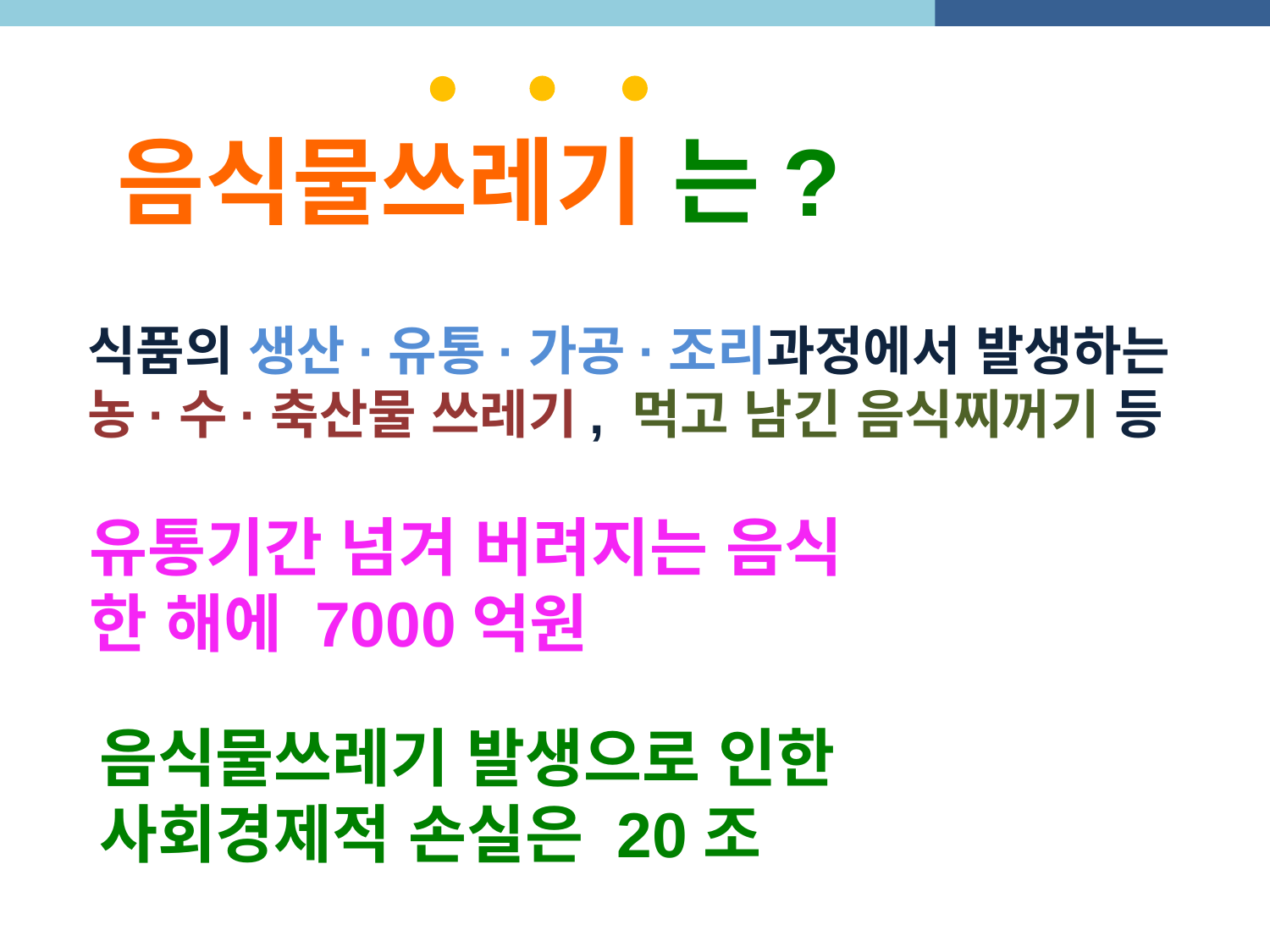

는?
음식물쓰레기
식품의 생산·유통·가공·조리과정에서 발생하는
농·수·축산물 쓰레기, 먹고 남긴 음식찌꺼기 등
유통기간 넘겨 버려지는 음식
한 해에 7000억원
|  |
| --- |
음식물쓰레기 발생으로 인한
사회경제적 손실은 20조